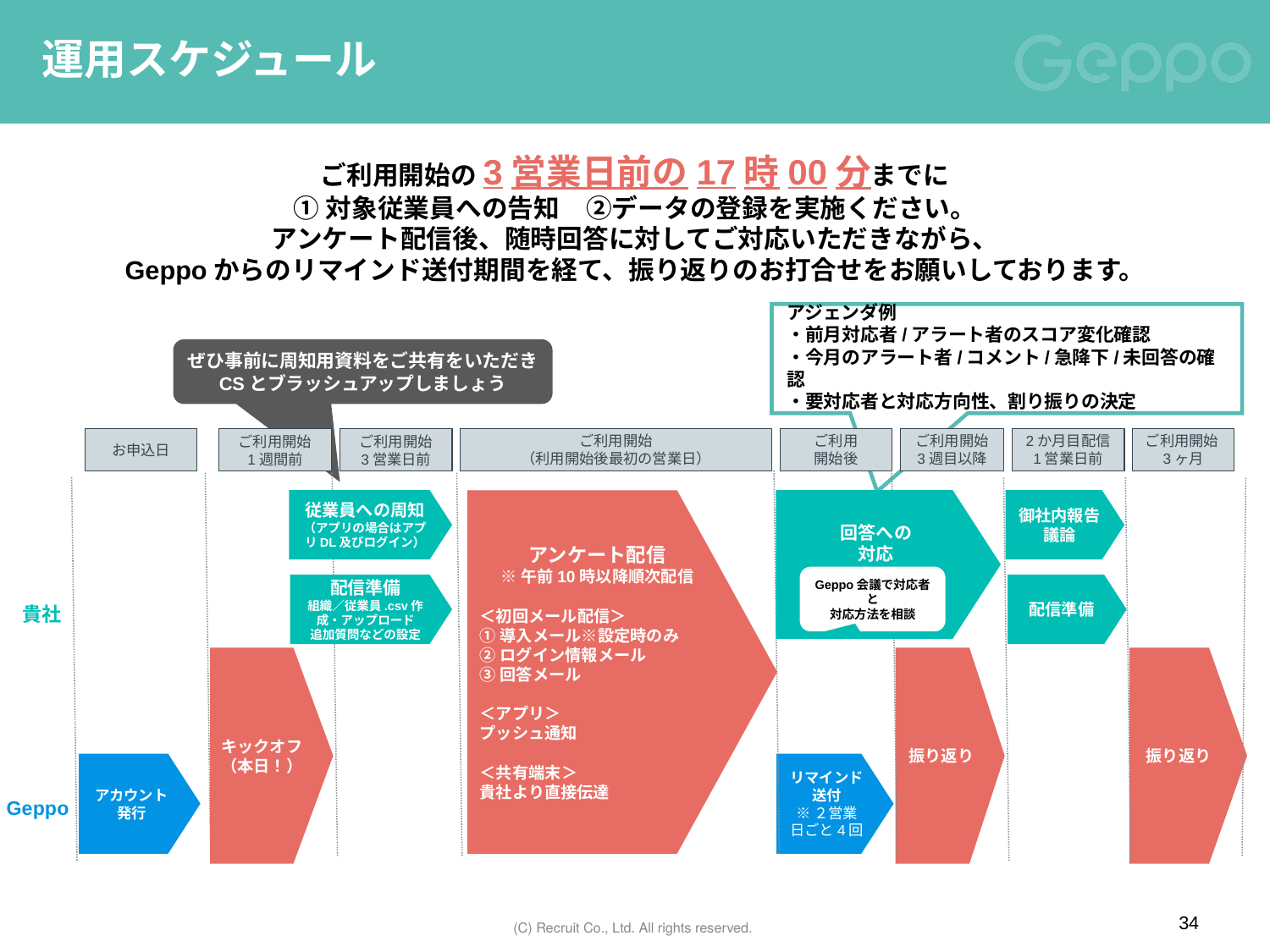

# 運用スケジュール
ご利用開始の3営業日前の17時00分までに
①対象従業員への告知　②データの登録を実施ください。
アンケート配信後、随時回答に対してご対応いただきながら、
Geppoからのリマインド送付期間を経て、振り返りのお打合せをお願いしております。

アジェンダ例
・前月対応者/アラート者のスコア変化確認
・今月のアラート者/コメント/急降下/未回答の確認
・要対応者と対応方向性、割り振りの決定
ぜひ事前に周知用資料をご共有をいただき
CSとブラッシュアップしましょう
お申込日
ご利用開始
（利用開始後最初の営業日）
ご利用
開始後
ご利用開始
3週目以降
2か月目配信
1営業日前
ご利用開始3ヶ月
ご利用開始
1週間前
ご利用開始
3営業日前
アンケート配信
※午前10時以降順次配信

＜初回メール配信＞
①導入メール※設定時のみ
②ログイン情報メール
③回答メール

＜アプリ＞
プッシュ通知

＜共有端末＞
貴社より直接伝達
従業員への周知
（アプリの場合はアプリDL及びログイン）
回答への
対応

御社内報告
議論
貴社
配信準備
組織／従業員.csv作成・アップロード
追加質問などの設定
Geppo会議で対応者と
対応方法を相談
配信準備
キックオフ
（本日！）
振り返り
振り返り
Geppo
アカウント
発行
リマインド送付
※２営業日ごと4回
34